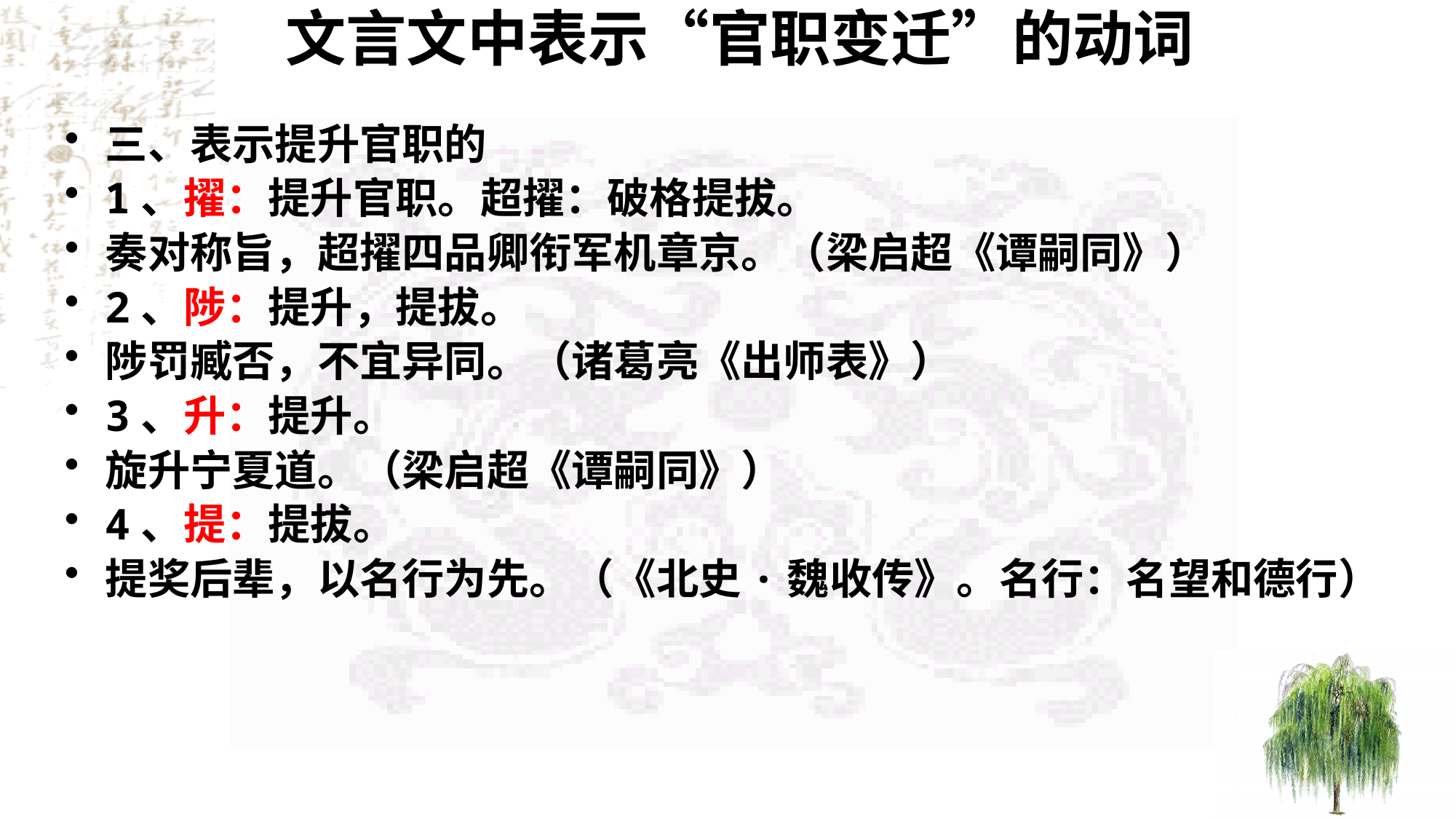

# 文言文中表示“官职变迁”的动词
三、表示提升官职的
1、擢：提升官职。超擢：破格提拔。
奏对称旨，超擢四品卿衔军机章京。（梁启超《谭嗣同》）
2、陟：提升，提拔。
陟罚臧否，不宜异同。（诸葛亮《出师表》）
3、升：提升。
旋升宁夏道。（梁启超《谭嗣同》）
4、提：提拔。
提奖后辈，以名行为先。（《北史·魏收传》。名行：名望和德行）